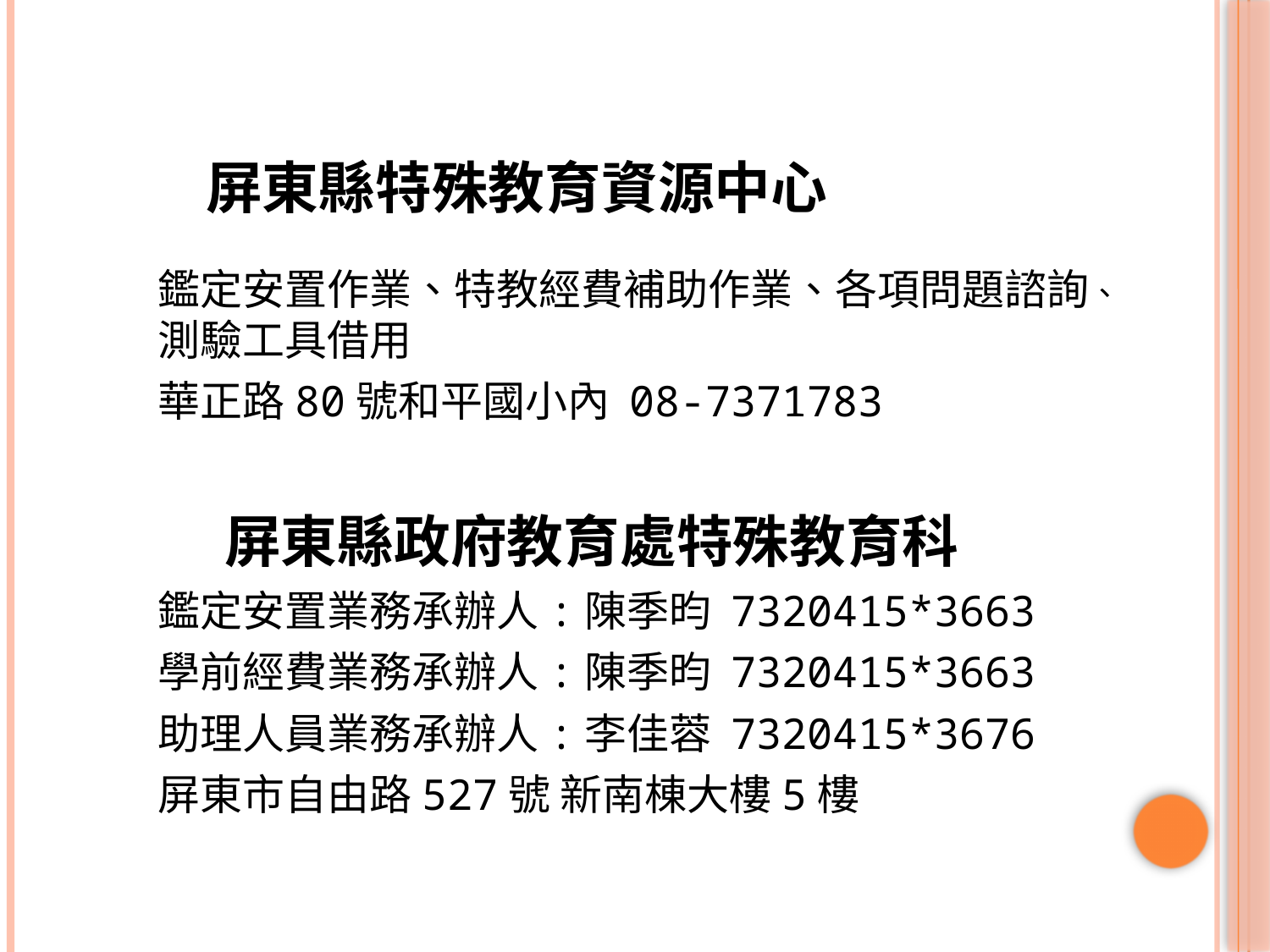

# 屏東縣特殊教育資源中心

鑑定安置作業、特教經費補助作業、各項問題諮詢、測驗工具借用
華正路80號和平國小內 08-7371783

     屏東縣政府教育處特殊教育科
鑑定安置業務承辦人:陳季昀 7320415*3663
學前經費業務承辦人:陳季昀 7320415*3663
助理人員業務承辦人:李佳蓉 7320415*3676
屏東市自由路527號 新南棟大樓5樓